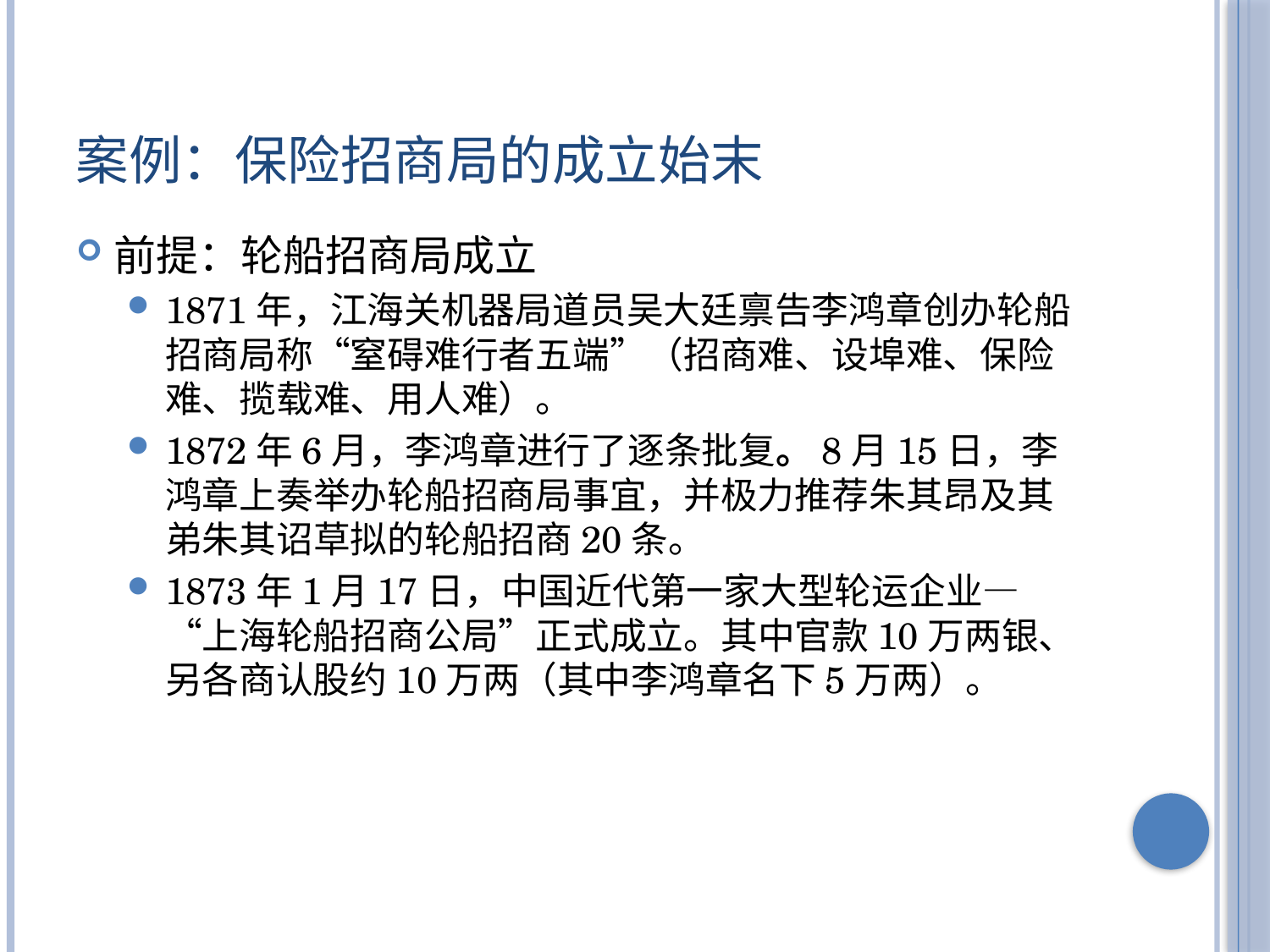

# 案例：保险招商局的成立始末
前提：轮船招商局成立
1871年，江海关机器局道员吴大廷禀告李鸿章创办轮船招商局称“窒碍难行者五端”（招商难、设埠难、保险难、揽载难、用人难）。
1872年6月，李鸿章进行了逐条批复。8月15日，李鸿章上奏举办轮船招商局事宜，并极力推荐朱其昂及其弟朱其诏草拟的轮船招商20条。
1873年1月17日，中国近代第一家大型轮运企业—“上海轮船招商公局”正式成立。其中官款10万两银、另各商认股约10万两（其中李鸿章名下5万两）。